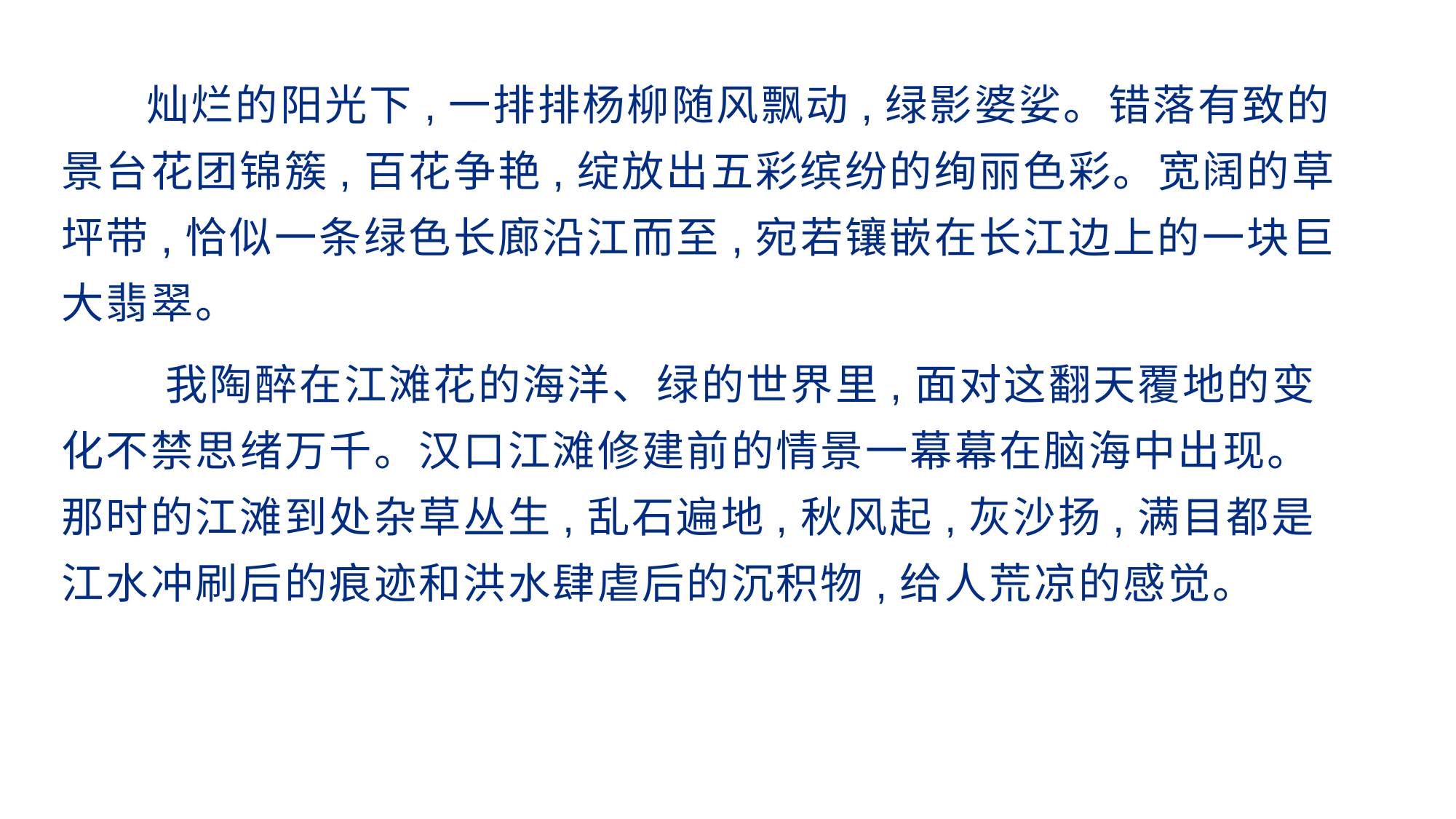

灿烂的阳光下,一排排杨柳随风飘动,绿影婆娑。错落有致的景台花团锦簇,百花争艳,绽放出五彩缤纷的绚丽色彩。宽阔的草坪带,恰似一条绿色长廊沿江而至,宛若镶嵌在长江边上的一块巨大翡翠。
        我陶醉在江滩花的海洋、绿的世界里,面对这翻天覆地的变化不禁思绪万千。汉口江滩修建前的情景一幕幕在脑海中出现。那时的江滩到处杂草丛生,乱石遍地,秋风起,灰沙扬,满目都是江水冲刷后的痕迹和洪水肆虐后的沉积物,给人荒凉的感觉。